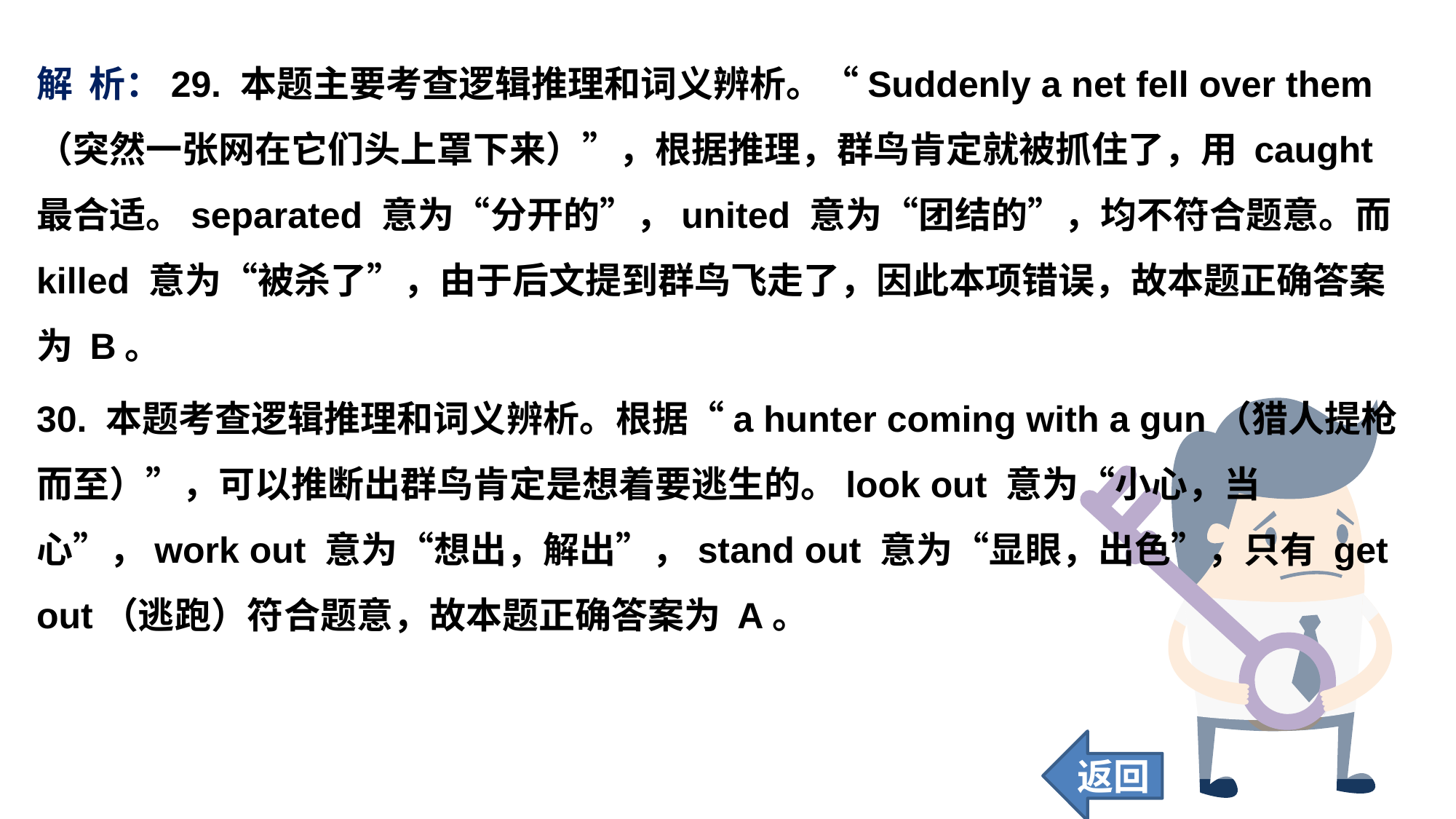

解  析：29. 本题主要考查逻辑推理和词义辨析。“Suddenly a net fell over them（突然一张网在它们头上罩下来）”，根据推理，群鸟肯定就被抓住了，用 caught 最合适。separated 意为“分开的”，united 意为“团结的”，均不符合题意。而 killed 意为“被杀了”，由于后文提到群鸟飞走了，因此本项错误，故本题正确答案为 B。
30. 本题考查逻辑推理和词义辨析。根据“a hunter coming with a gun（猎人提枪而至）”，可以推断出群鸟肯定是想着要逃生的。look out 意为“小心，当心”，work out 意为“想出，解出”，stand out 意为“显眼，出色”，只有 get out（逃跑）符合题意，故本题正确答案为 A。

返回
126